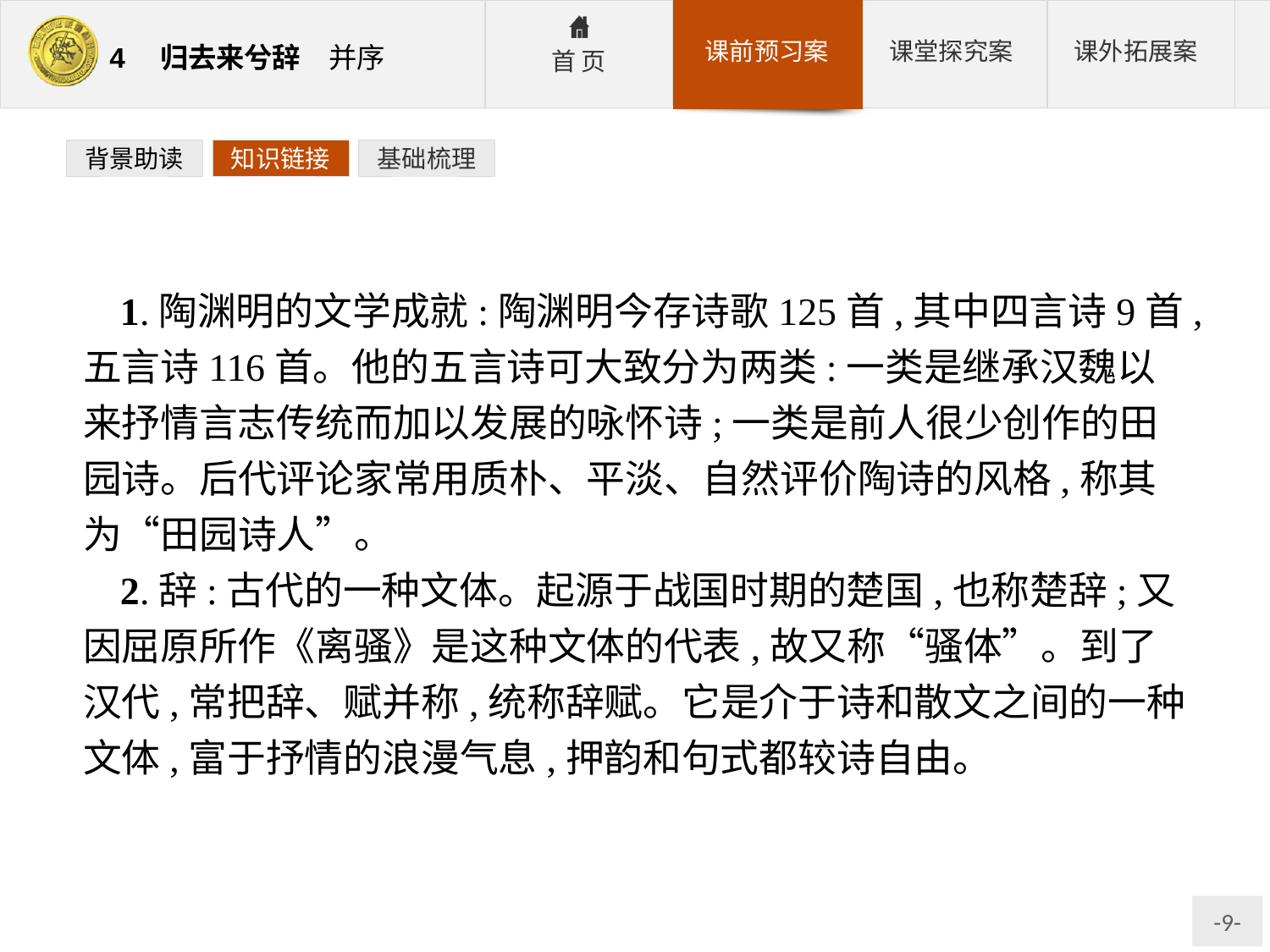

背景助读
知识链接
基础梳理
1.陶渊明的文学成就:陶渊明今存诗歌125首,其中四言诗9首,五言诗116首。他的五言诗可大致分为两类:一类是继承汉魏以来抒情言志传统而加以发展的咏怀诗;一类是前人很少创作的田园诗。后代评论家常用质朴、平淡、自然评价陶诗的风格,称其为“田园诗人”。
2.辞:古代的一种文体。起源于战国时期的楚国,也称楚辞;又因屈原所作《离骚》是这种文体的代表,故又称“骚体”。到了汉代,常把辞、赋并称,统称辞赋。它是介于诗和散文之间的一种文体,富于抒情的浪漫气息,押韵和句式都较诗自由。